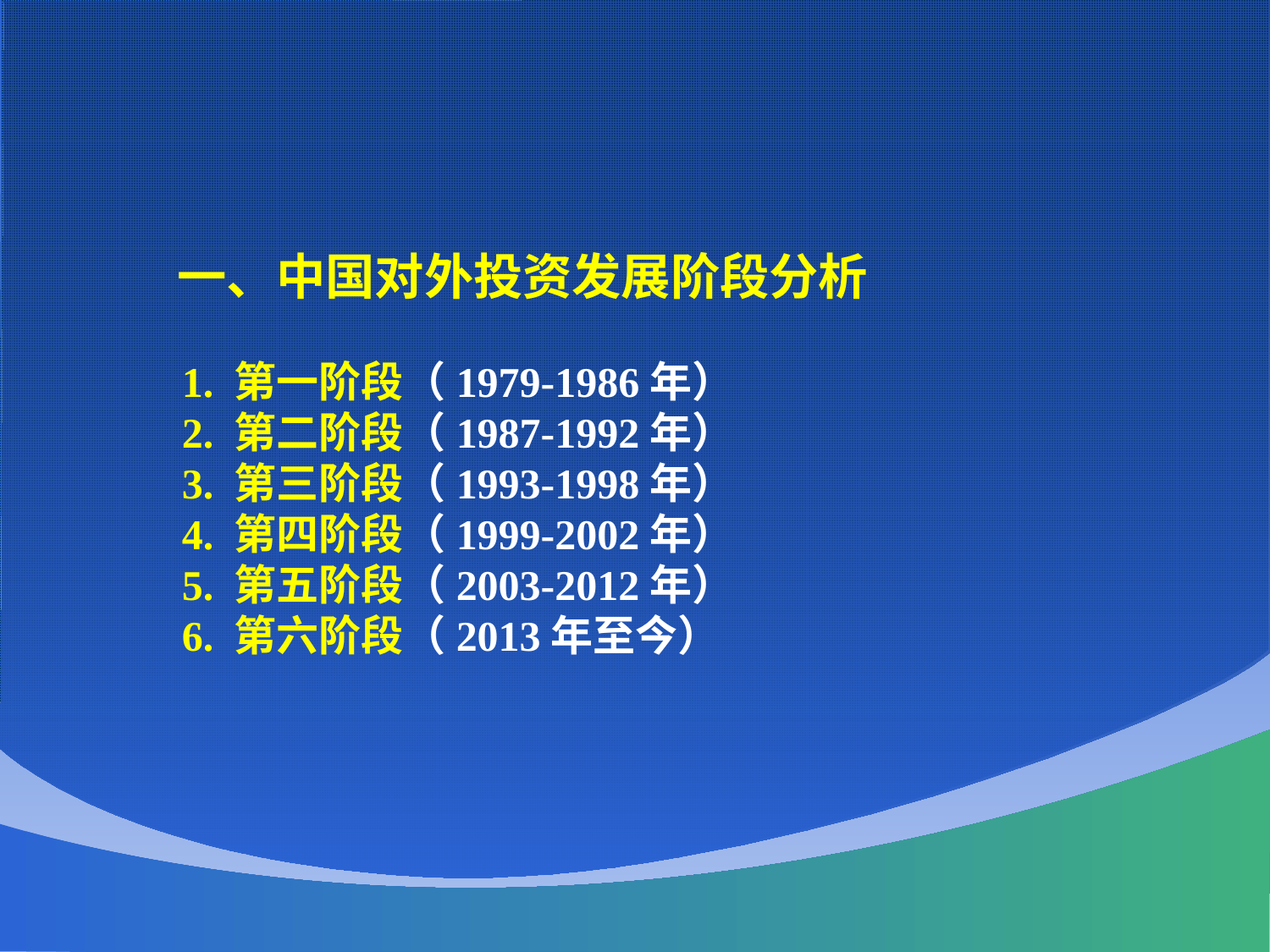

一、中国对外投资发展阶段分析

          1. 第一阶段（1979-1986年）
          2. 第二阶段（1987-1992年）
          3. 第三阶段（1993-1998年）
          4. 第四阶段（1999-2002年）
          5. 第五阶段（2003-2012年）
          6. 第六阶段（2013年至今）